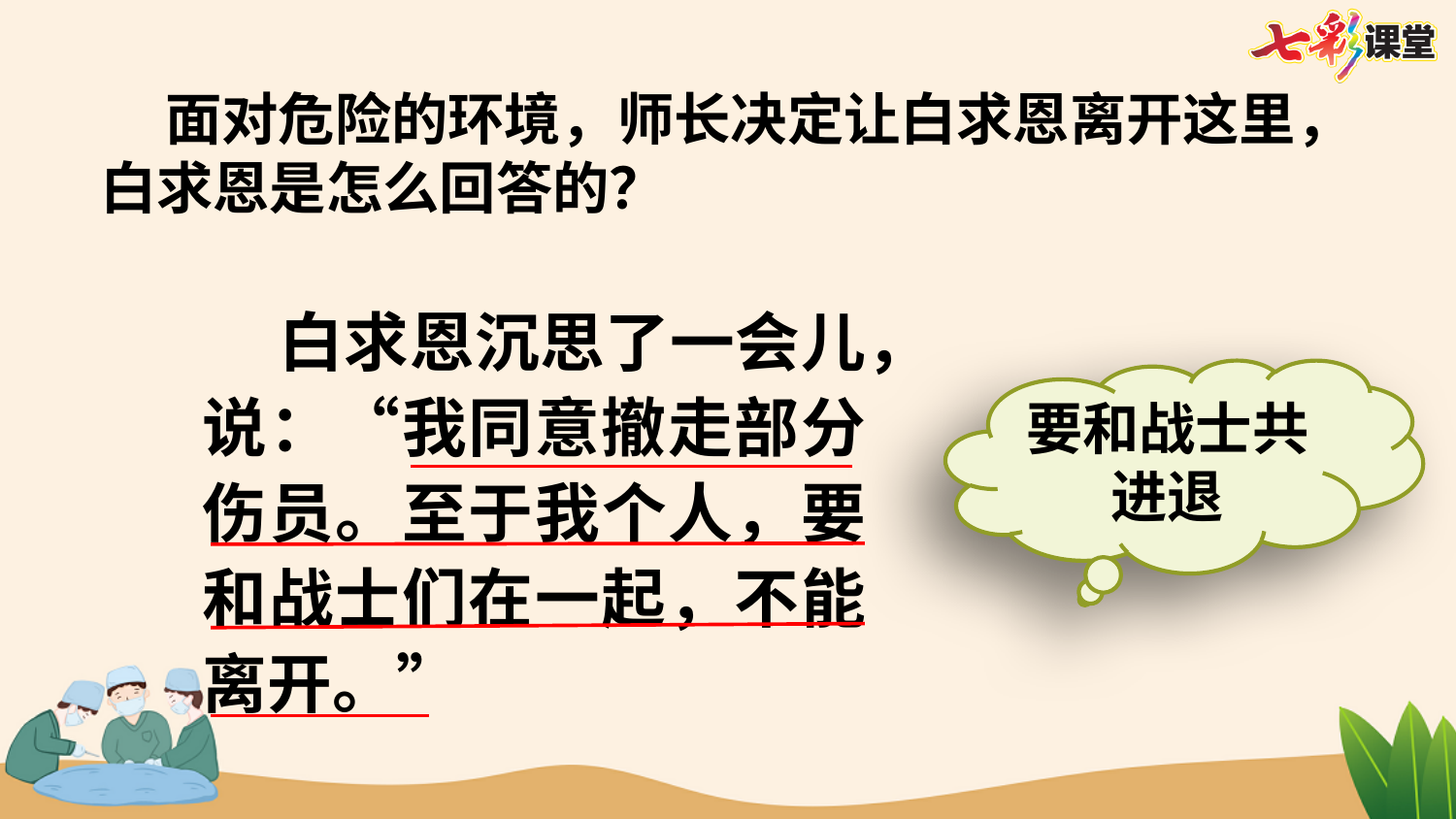

面对危险的环境，师长决定让白求恩离开这里，白求恩是怎么回答的？
    白求恩沉思了一会儿，说：“我同意撤走部分伤员。至于我个人，要和战士们在一起，不能离开。”
要和战士共进退